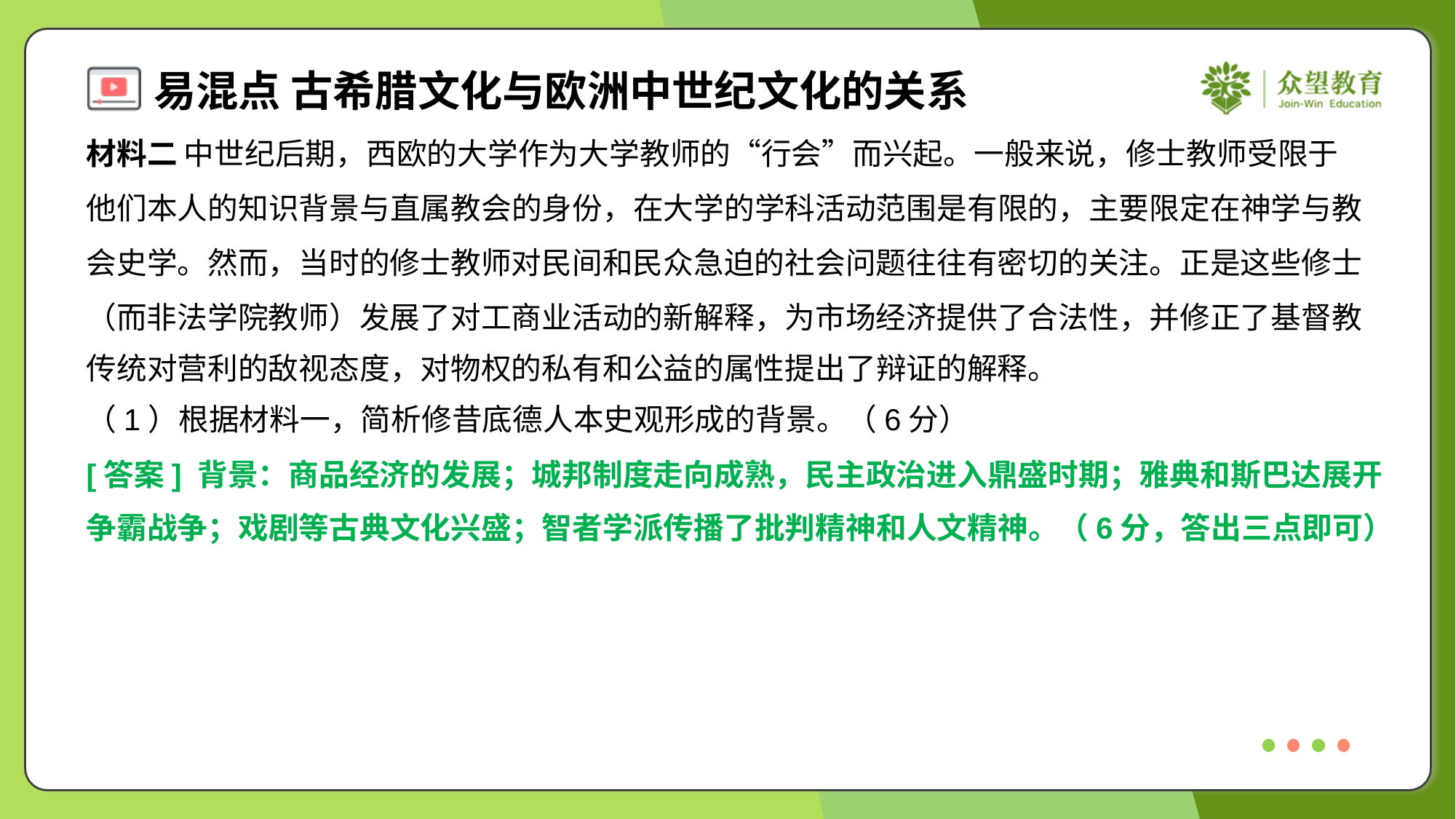

材料二 中世纪后期，西欧的大学作为大学教师的“行会”而兴起。一般来说，修士教师受限于
他们本人的知识背景与直属教会的身份，在大学的学科活动范围是有限的，主要限定在神学与教
会史学。然而，当时的修士教师对民间和民众急迫的社会问题往往有密切的关注。正是这些修士
（而非法学院教师）发展了对工商业活动的新解释，为市场经济提供了合法性，并修正了基督教
传统对营利的敌视态度，对物权的私有和公益的属性提出了辩证的解释。
（1）根据材料一，简析修昔底德人本史观形成的背景。（6分）
[答案] 背景：商品经济的发展；城邦制度走向成熟，民主政治进入鼎盛时期；雅典和斯巴达展开
争霸战争；戏剧等古典文化兴盛；智者学派传播了批判精神和人文精神。（6分，答出三点即可）